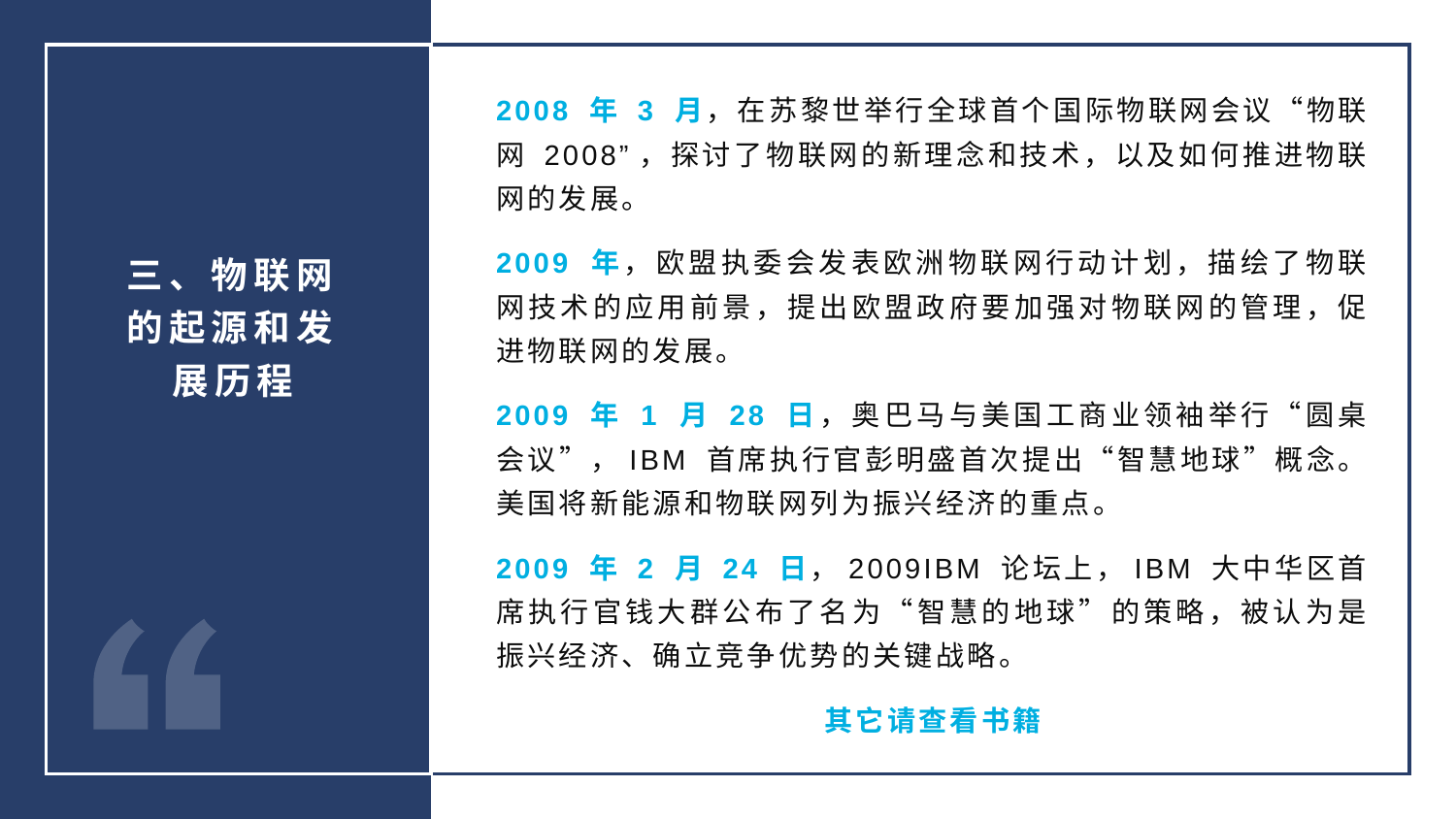

2008 年 3 月，在苏黎世举行全球首个国际物联网会议“物联网 2008”，探讨了物联网的新理念和技术，以及如何推进物联网的发展。
2009 年，欧盟执委会发表欧洲物联网行动计划，描绘了物联网技术的应用前景，提出欧盟政府要加强对物联网的管理，促进物联网的发展。
2009 年 1 月 28 日，奥巴马与美国工商业领袖举行“圆桌会议”，IBM 首席执行官彭明盛首次提出“智慧地球”概念。美国将新能源和物联网列为振兴经济的重点。
2009 年 2 月 24 日，2009IBM 论坛上，IBM 大中华区首席执行官钱大群公布了名为“智慧的地球”的策略，被认为是振兴经济、确立竞争优势的关键战略。
其它请查看书籍
三、物联网的起源和发展历程